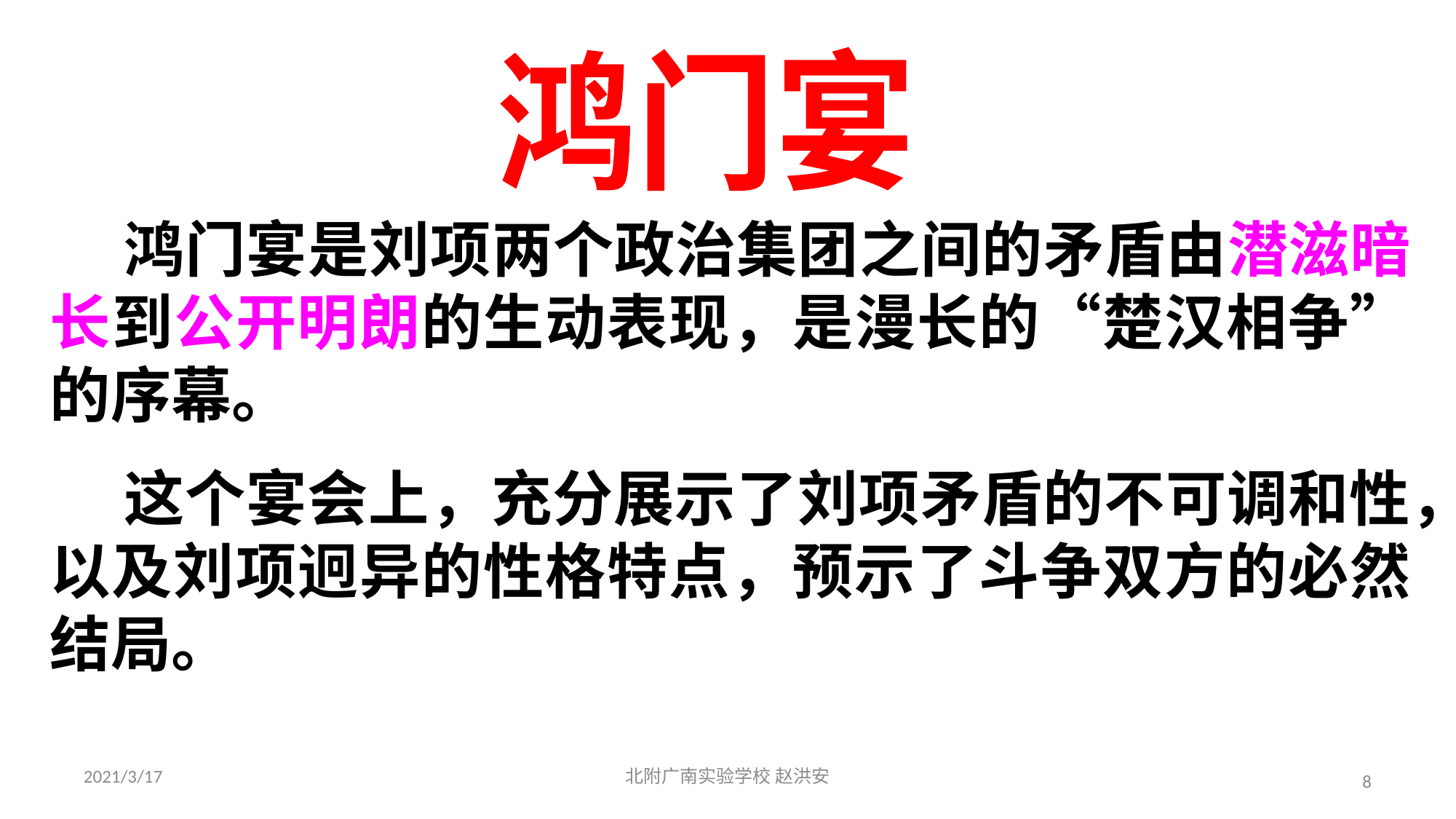

鸿门宴
    鸿门宴是刘项两个政治集团之间的矛盾由潜滋暗长到公开明朗的生动表现，是漫长的“楚汉相争”的序幕。
    这个宴会上，充分展示了刘项矛盾的不可调和性，以及刘项迥异的性格特点，预示了斗争双方的必然结局。
2021/3/17
北附广南实验学校 赵洪安
8